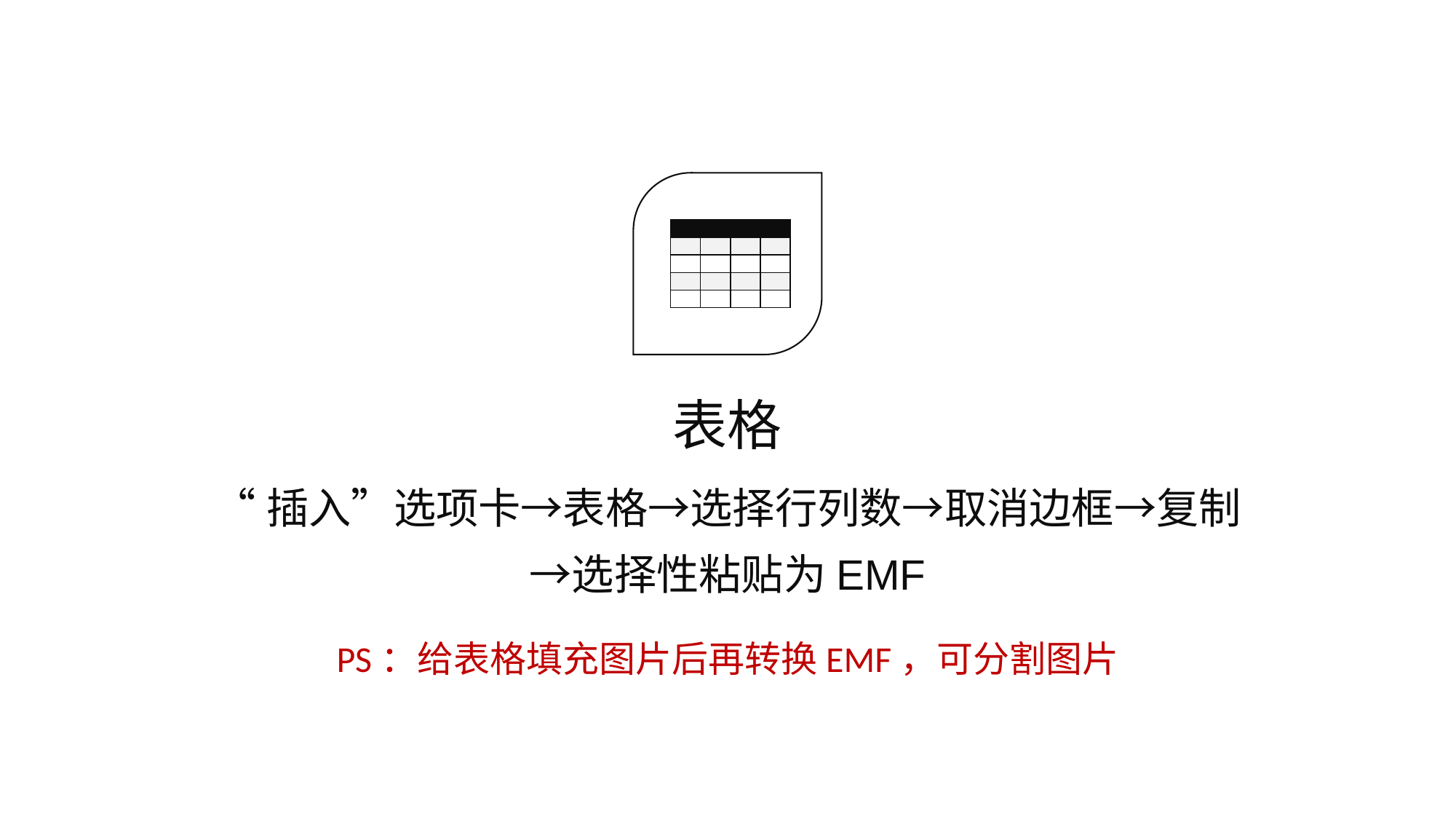

表格
“插入”选项卡→表格→选择行列数→取消边框→复制→选择性粘贴为EMF
PS：给表格填充图片后再转换EMF，可分割图片